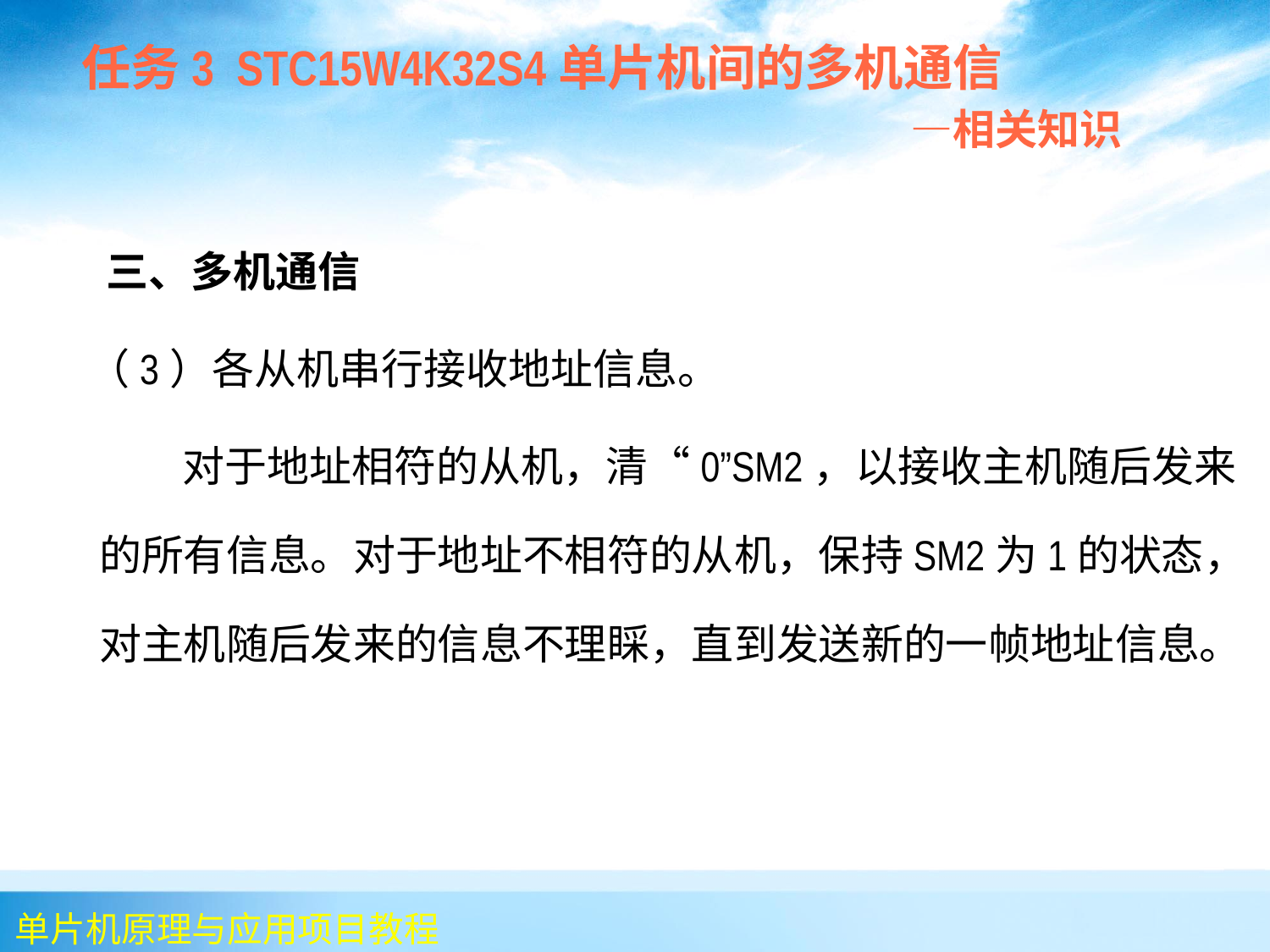

任务3  STC15W4K32S4单片机间的多机通信
                                                                              —相关知识
    三、多机通信
  （3）各从机串行接收地址信息。
            对于地址相符的从机，清“0”SM2，以接收主机随后发来的所有信息。对于地址不相符的从机，保持SM2为1的状态，对主机随后发来的信息不理睬，直到发送新的一帧地址信息。